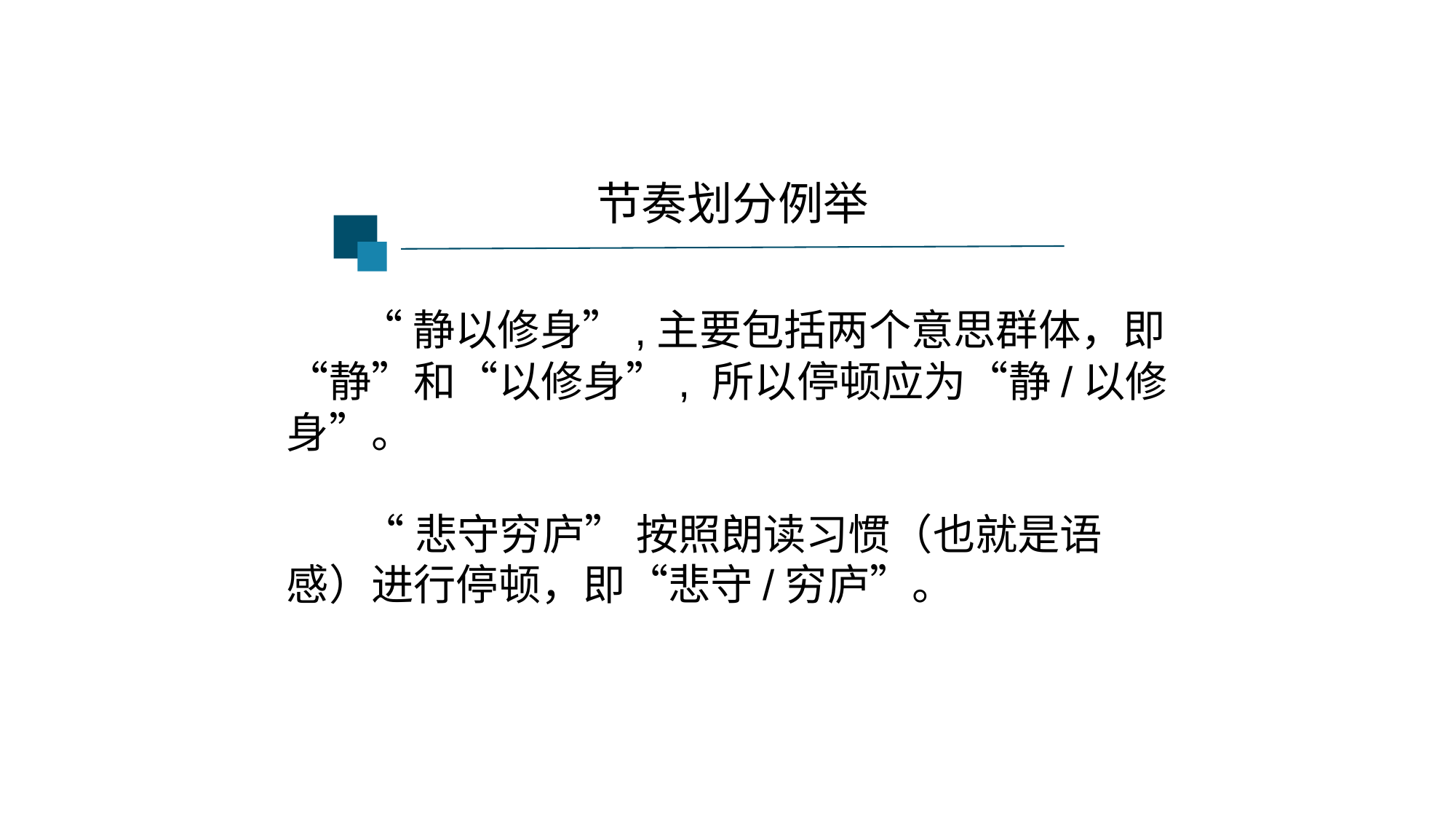

节奏划分例举

         “静以修身”,主要包括两个意思群体，即“静”和“以修身”, 所以停顿应为“静/以修身”。

        “悲守穷庐” 按照朗读习惯（也就是语感）进行停顿，即“悲守/穷庐”。